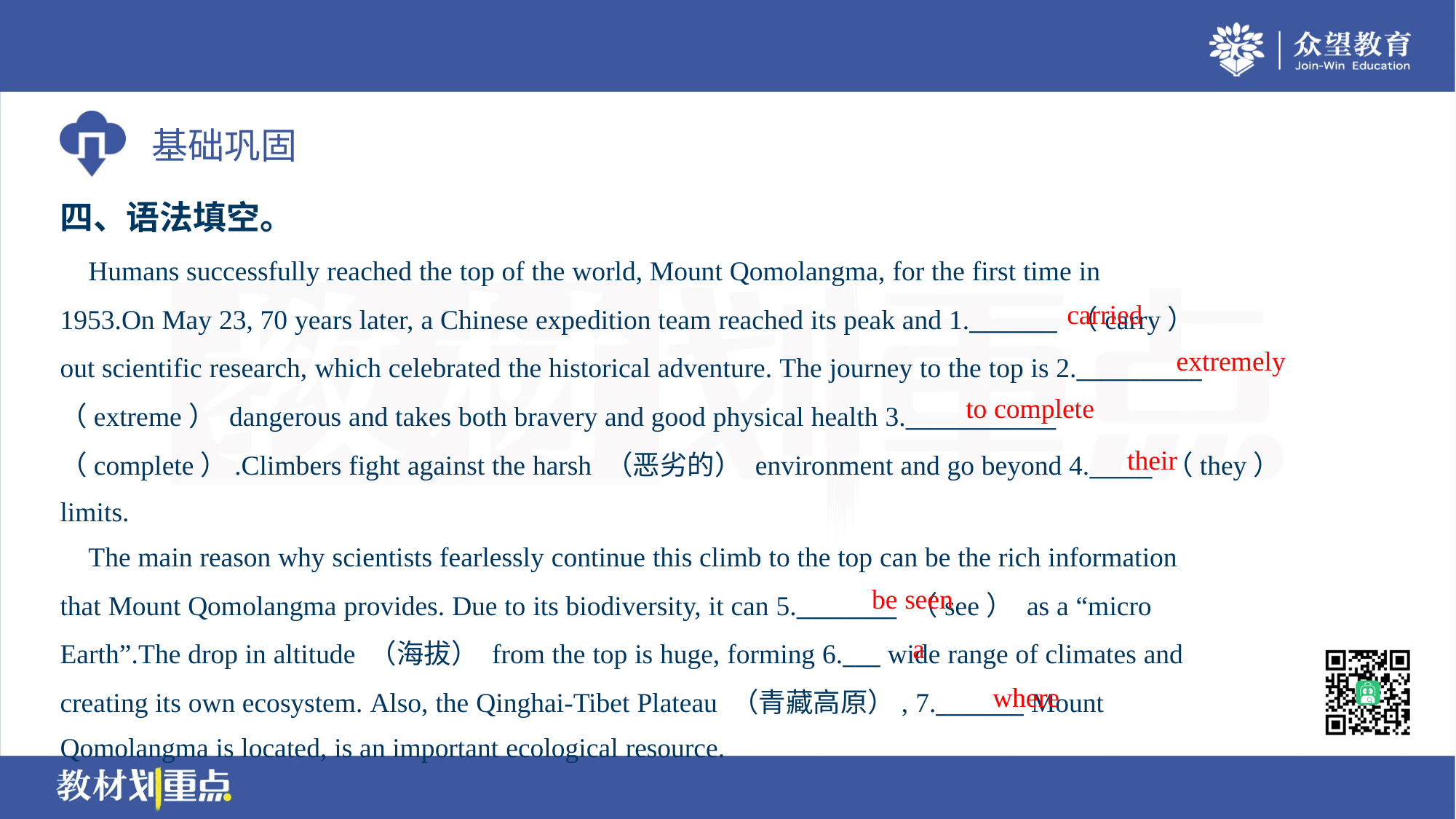

四、语法填空。
    Humans successfully reached the top of the world, Mount Qomolangma, for the first time in
1953.On May 23, 70 years later, a Chinese expedition team reached its peak and 1._______ （carry）
out scientific research, which celebrated the historical adventure. The journey to the top is 2.__________
（extreme） dangerous and takes both bravery and good physical health 3.____________
（complete）.Climbers fight against the harsh （恶劣的） environment and go beyond 4._____ （they）
limits.
carried
extremely
to complete
their
    The main reason why scientists fearlessly continue this climb to the top can be the rich information
that Mount Qomolangma provides. Due to its biodiversity, it can 5.________ （see） as a “micro
Earth”.The drop in altitude （海拔） from the top is huge, forming 6.___ wide range of climates and
creating its own ecosystem. Also, the Qinghai-Tibet Plateau （青藏高原）, 7._______ Mount
Qomolangma is located, is an important ecological resource.
be seen
a
where